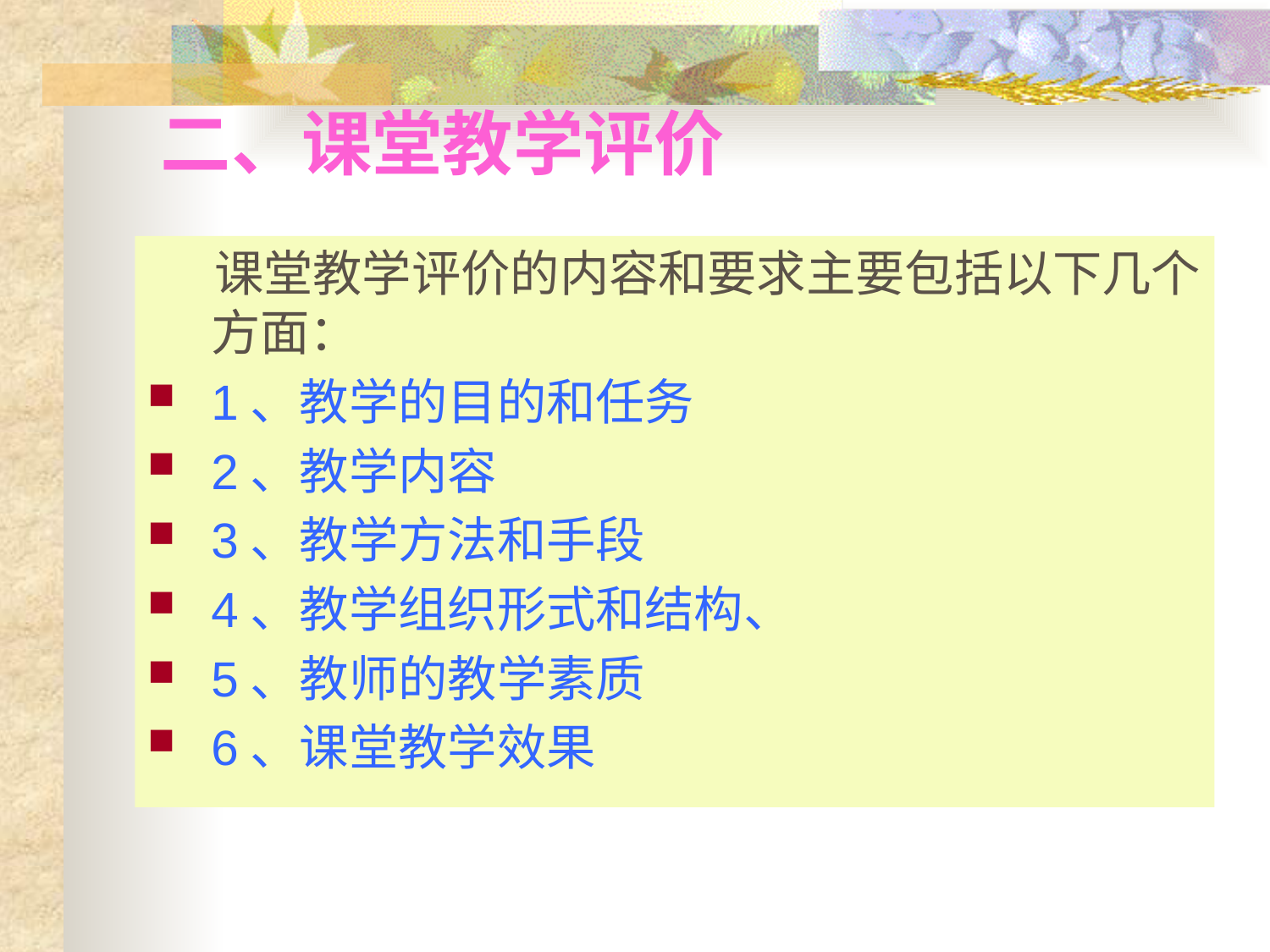

# 二、课堂教学评价
     课堂教学评价的内容和要求主要包括以下几个方面：
1、教学的目的和任务
2、教学内容
3、教学方法和手段
4、教学组织形式和结构、
5、教师的教学素质
6、课堂教学效果